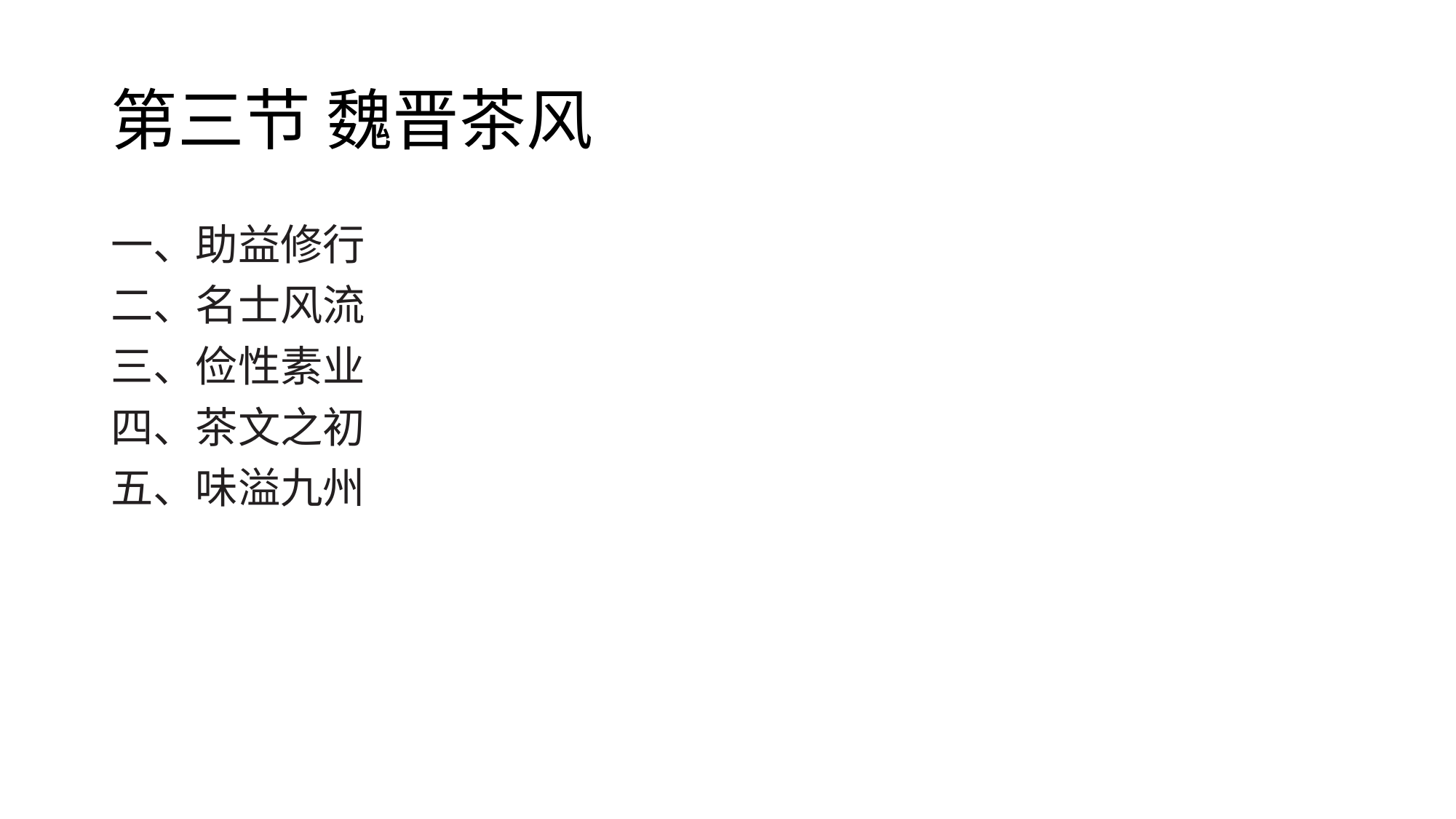

# 第三节 魏晋茶风
一、助益修行
二、名士风流
三、俭性素业
四、茶文之初
五、味溢九州